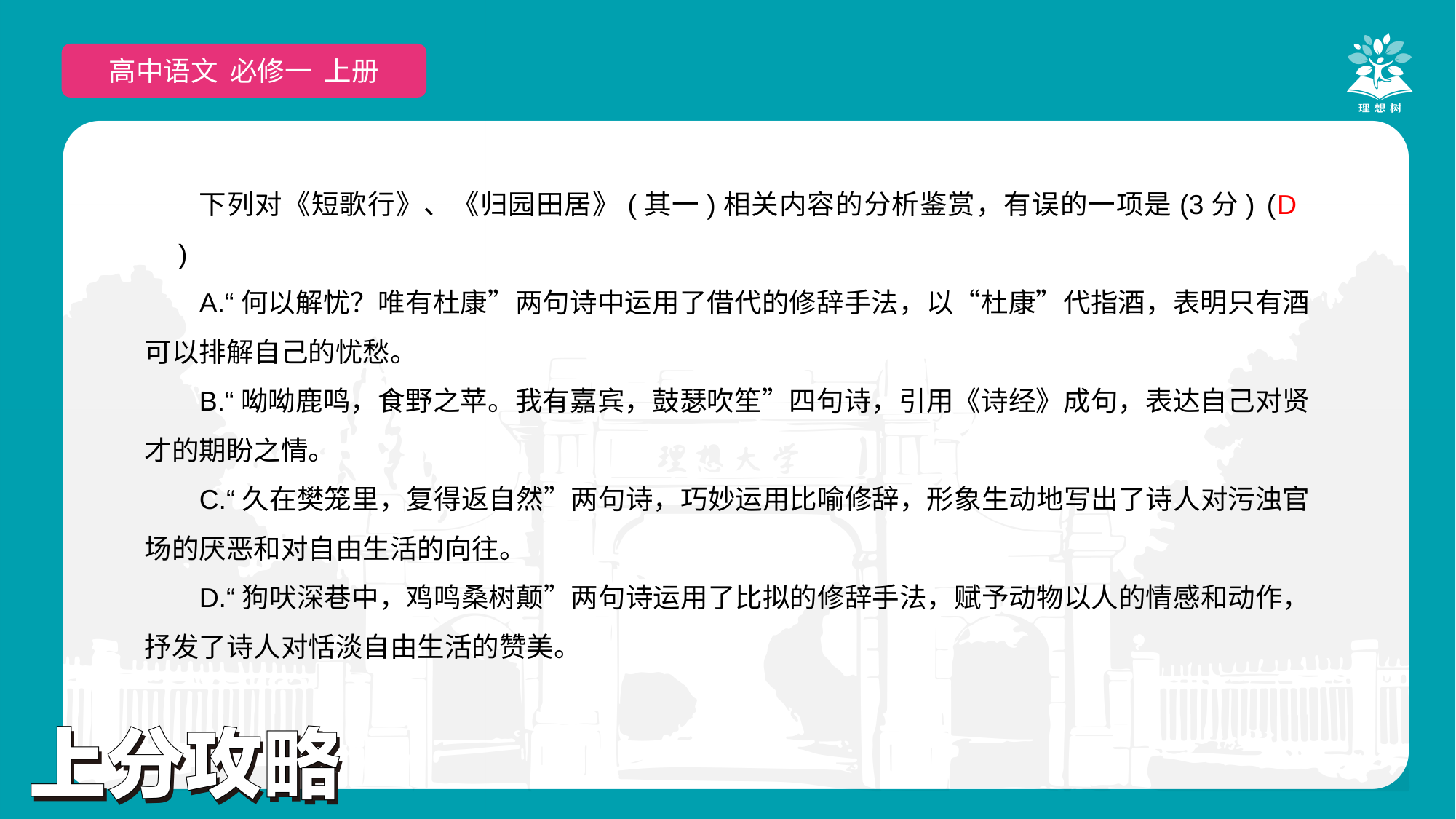

高中语文  必修一  上册
下列对《短歌行》、《归园田居》(其一)相关内容的分析鉴赏，有误的一项是(3分)	(　　)
A.“何以解忧？唯有杜康”两句诗中运用了借代的修辞手法，以“杜康”代指酒，表明只有酒可以排解自己的忧愁。
B.“呦呦鹿鸣，食野之苹。我有嘉宾，鼓瑟吹笙”四句诗，引用《诗经》成句，表达自己对贤才的期盼之情。
C.“久在樊笼里，复得返自然”两句诗，巧妙运用比喻修辞，形象生动地写出了诗人对污浊官场的厌恶和对自由生活的向往。
D.“狗吠深巷中，鸡鸣桑树颠”两句诗运用了比拟的修辞手法，赋予动物以人的情感和动作，抒发了诗人对恬淡自由生活的赞美。
D